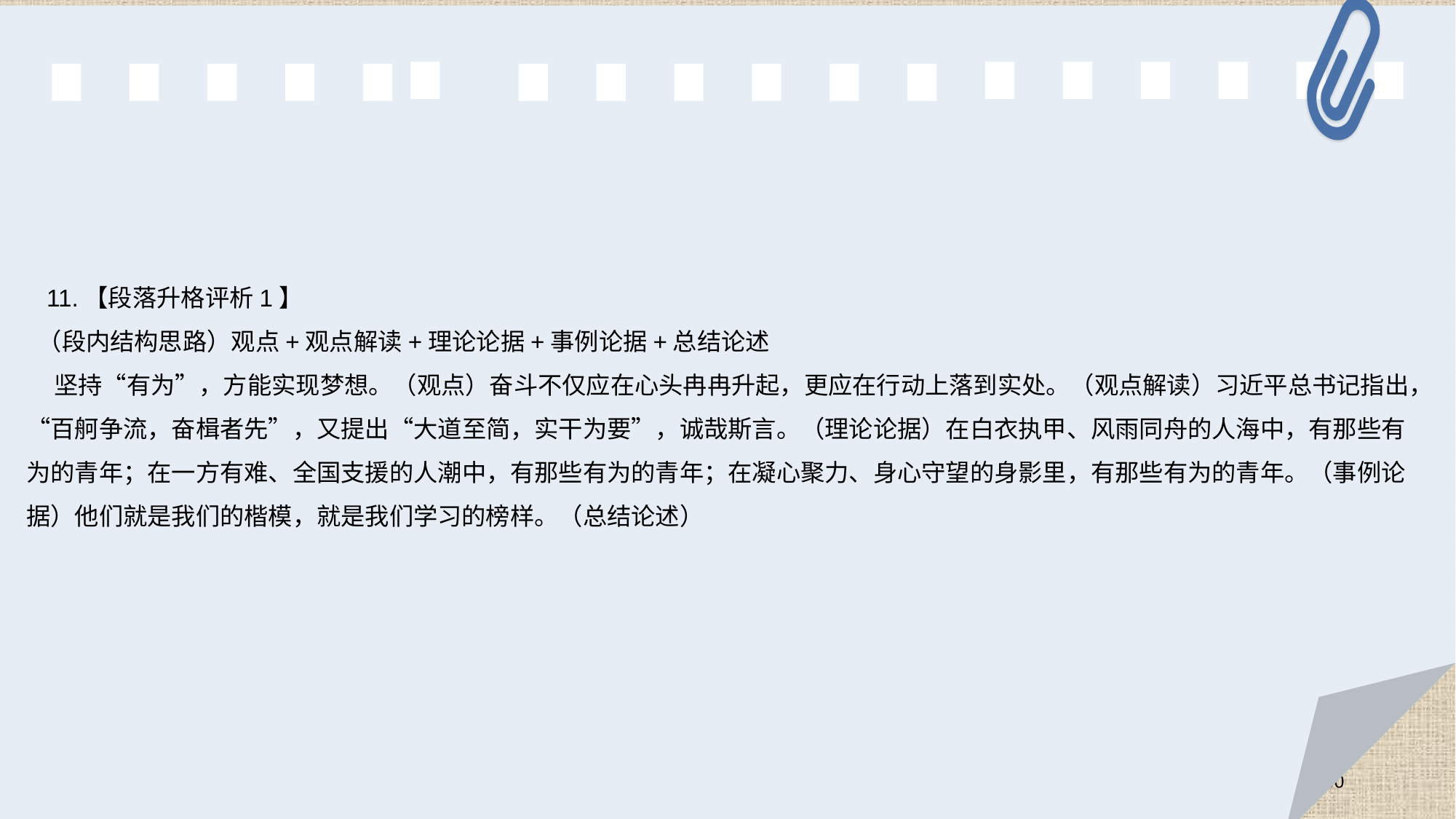

11.【段落升格评析1】
 （段内结构思路）观点+观点解读+理论论据+事例论据+总结论述
    坚持“有为”，方能实现梦想。（观点）奋斗不仅应在心头冉冉升起，更应在行动上落到实处。（观点解读）习近平总书记指出，“百舸争流，奋楫者先”，又提出“大道至简，实干为要”，诚哉斯言。（理论论据）在白衣执甲、风雨同舟的人海中，有那些有为的青年；在一方有难、全国支援的人潮中，有那些有为的青年；在凝心聚力、身心守望的身影里，有那些有为的青年。（事例论据）他们就是我们的楷模，就是我们学习的榜样。（总结论述）
60